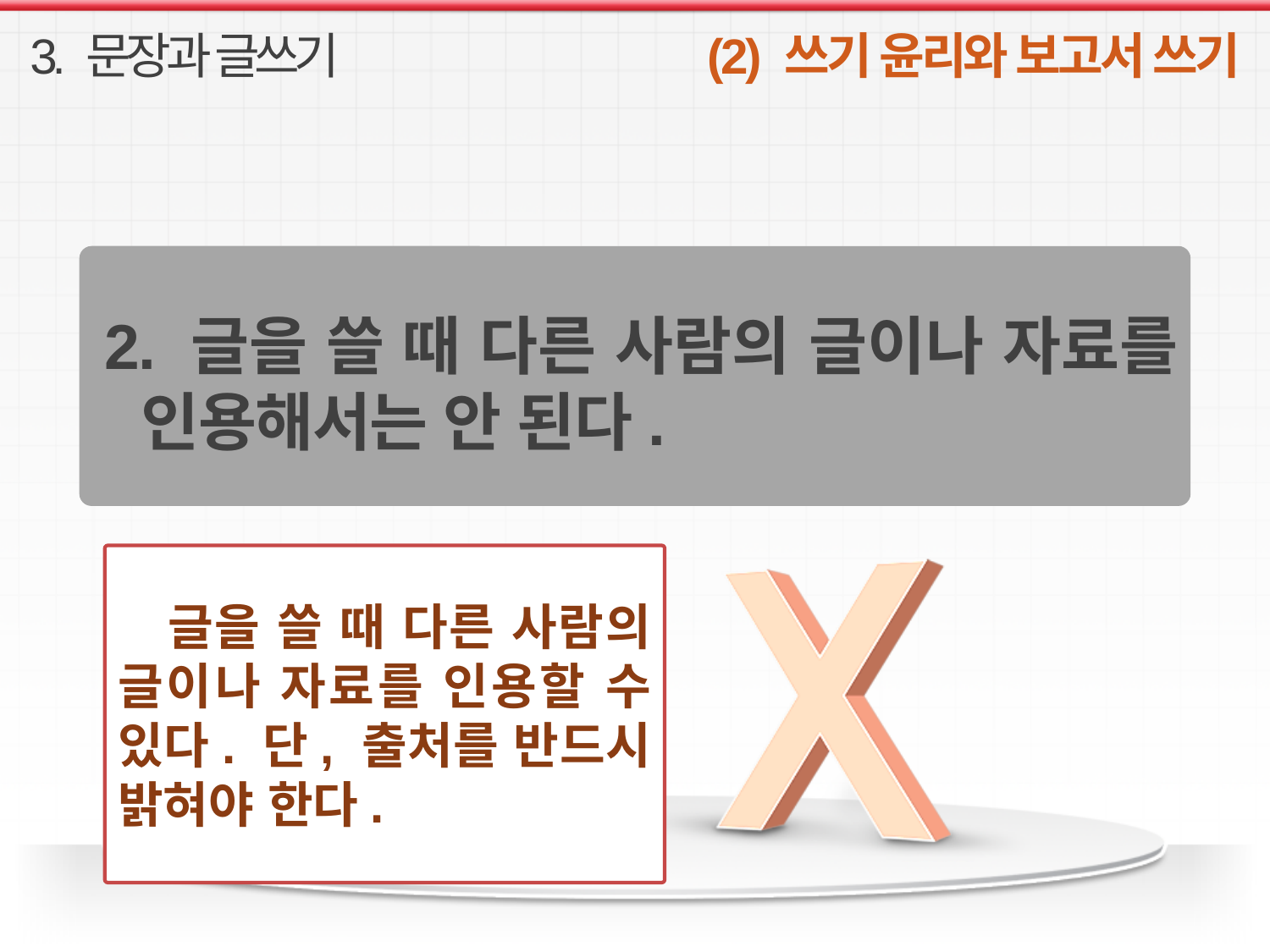

3. 문장과 글쓰기
(2) 쓰기 윤리와 보고서 쓰기

2. 글을 쓸 때 다른 사람의 글이나 자료를 인용해서는 안 된다.
글을 쓸 때 다른 사람의 글이나 자료를 인용할 수 있다. 단, 출처를 반드시 밝혀야 한다.